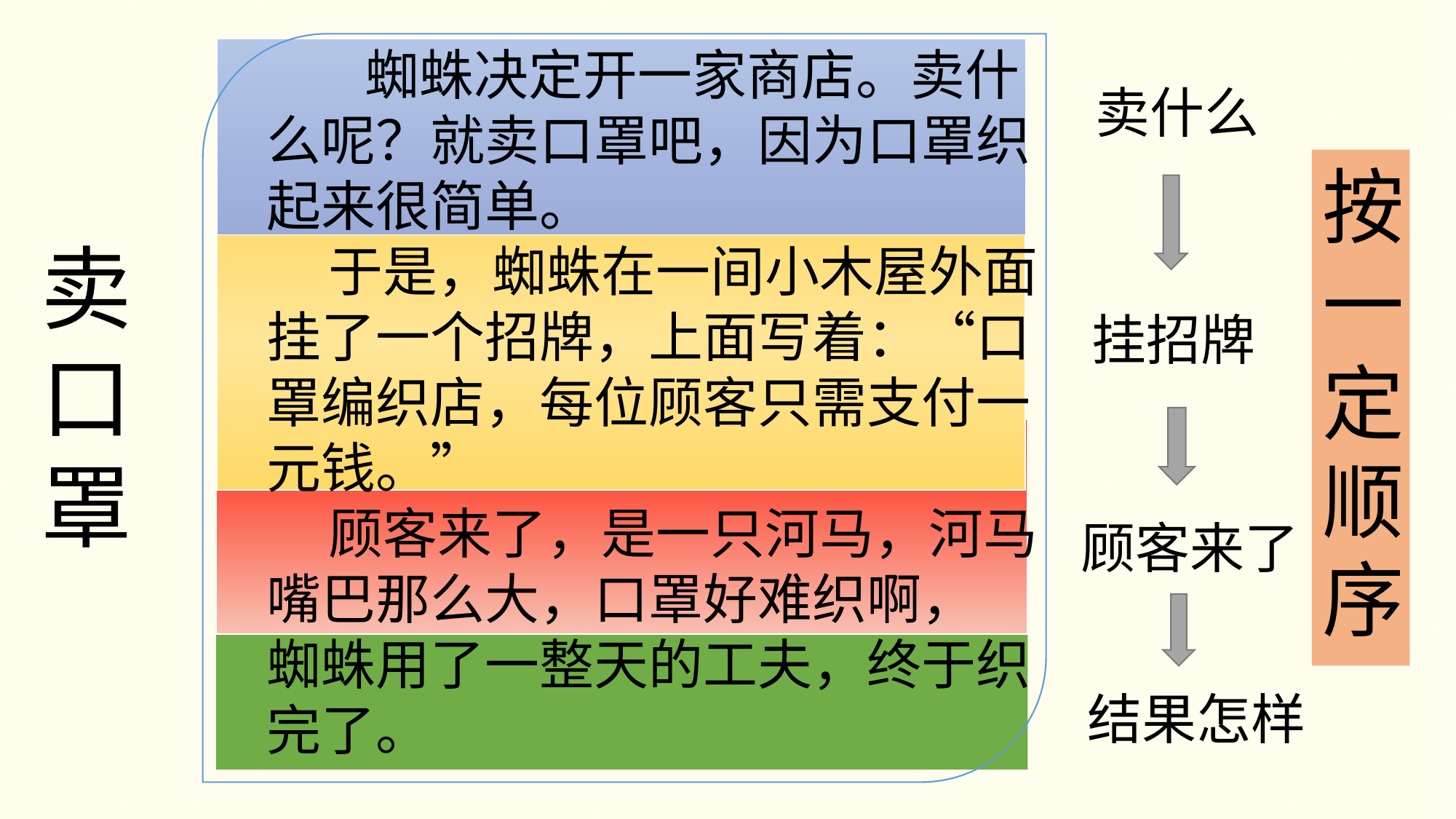

蜘蛛决定开一家商店。卖什么呢？就卖口罩吧，因为口罩织起来很简单。
    于是，蜘蛛在一间小木屋外面挂了一个招牌，上面写着：“口罩编织店，每位顾客只需支付一元钱。”
    顾客来了，是一只河马，河马嘴巴那么大，口罩好难织啊，
蜘蛛用了一整天的工夫，终于织完了。

卖什么
按一定顺序

卖
口
罩
挂招牌

顾客来了

结果怎样